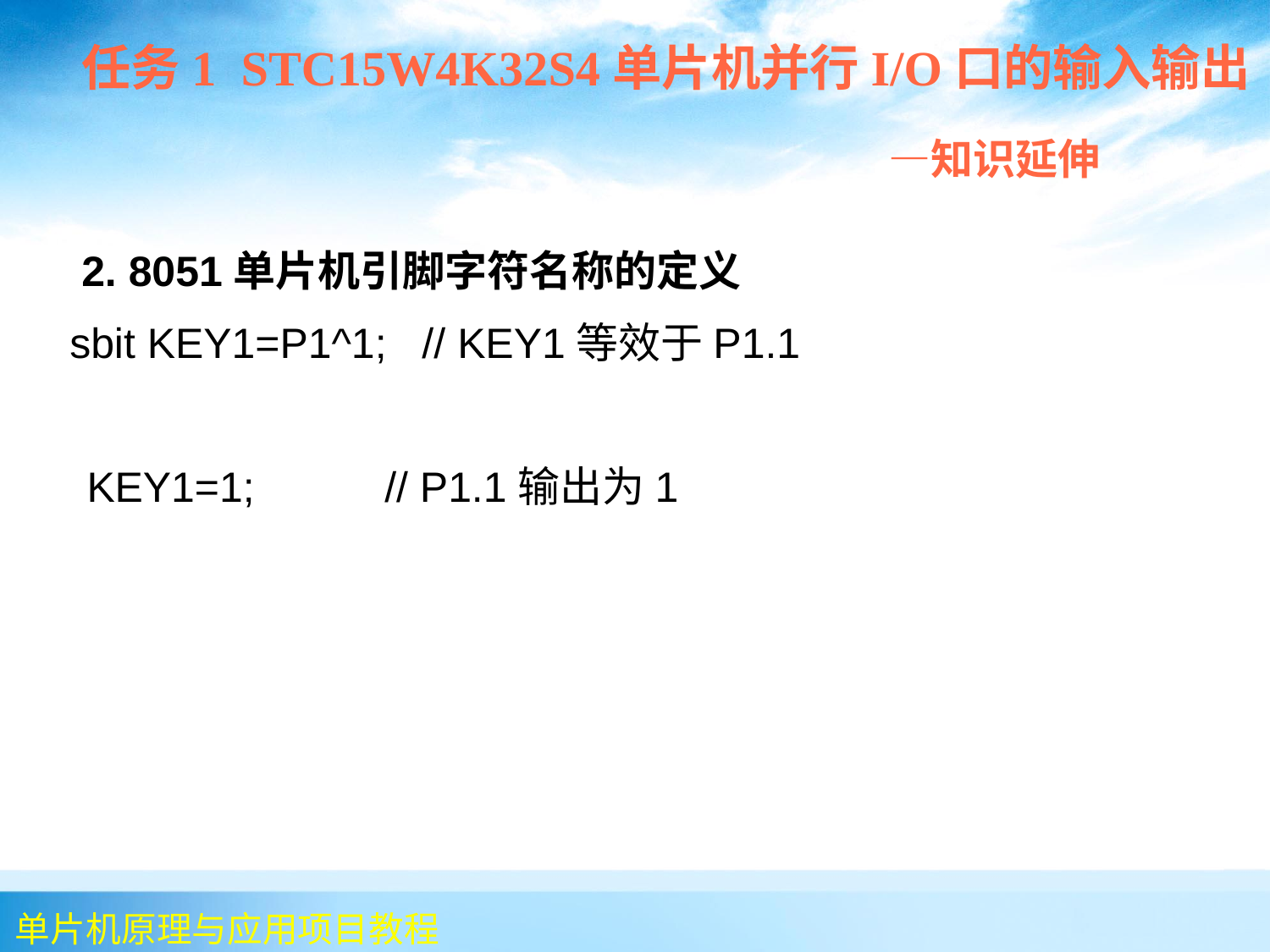

任务1  STC15W4K32S4单片机并行I/O口的输入输出
                                                                            —知识延伸
   2. 8051单片机引脚字符名称的定义
  sbit KEY1=P1^1;   // KEY1等效于P1.1

	KEY1=1;           // P1.1输出为1